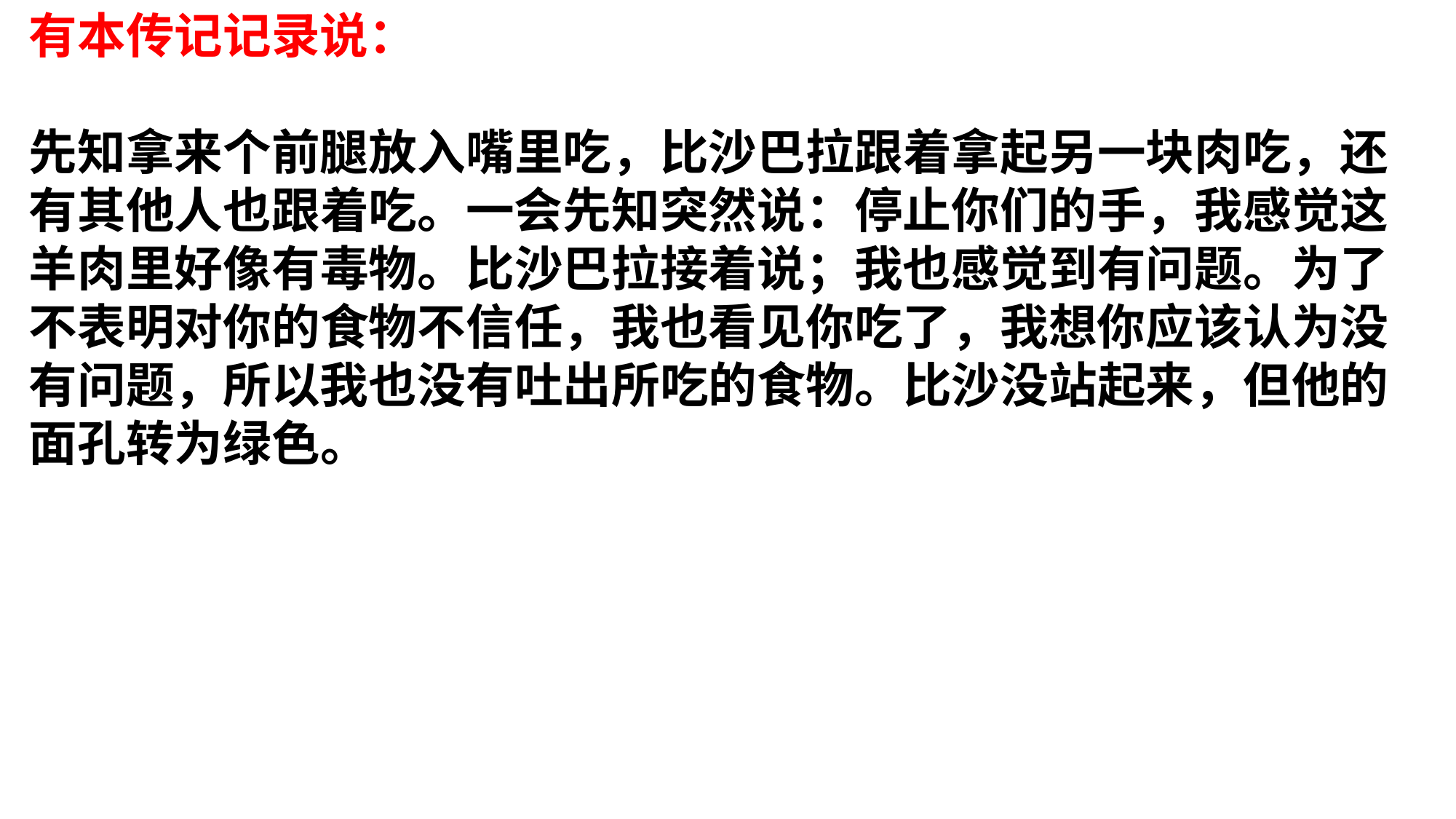

有本传记记录说：

先知拿来个前腿放入嘴里吃，比沙巴拉跟着拿起另一块肉吃，还有其他人也跟着吃。一会先知突然说：停止你们的手，我感觉这羊肉里好像有毒物。比沙巴拉接着说；我也感觉到有问题。为了不表明对你的食物不信任，我也看见你吃了，我想你应该认为没有问题，所以我也没有吐出所吃的食物。比沙没站起来，但他的面孔转为绿色。